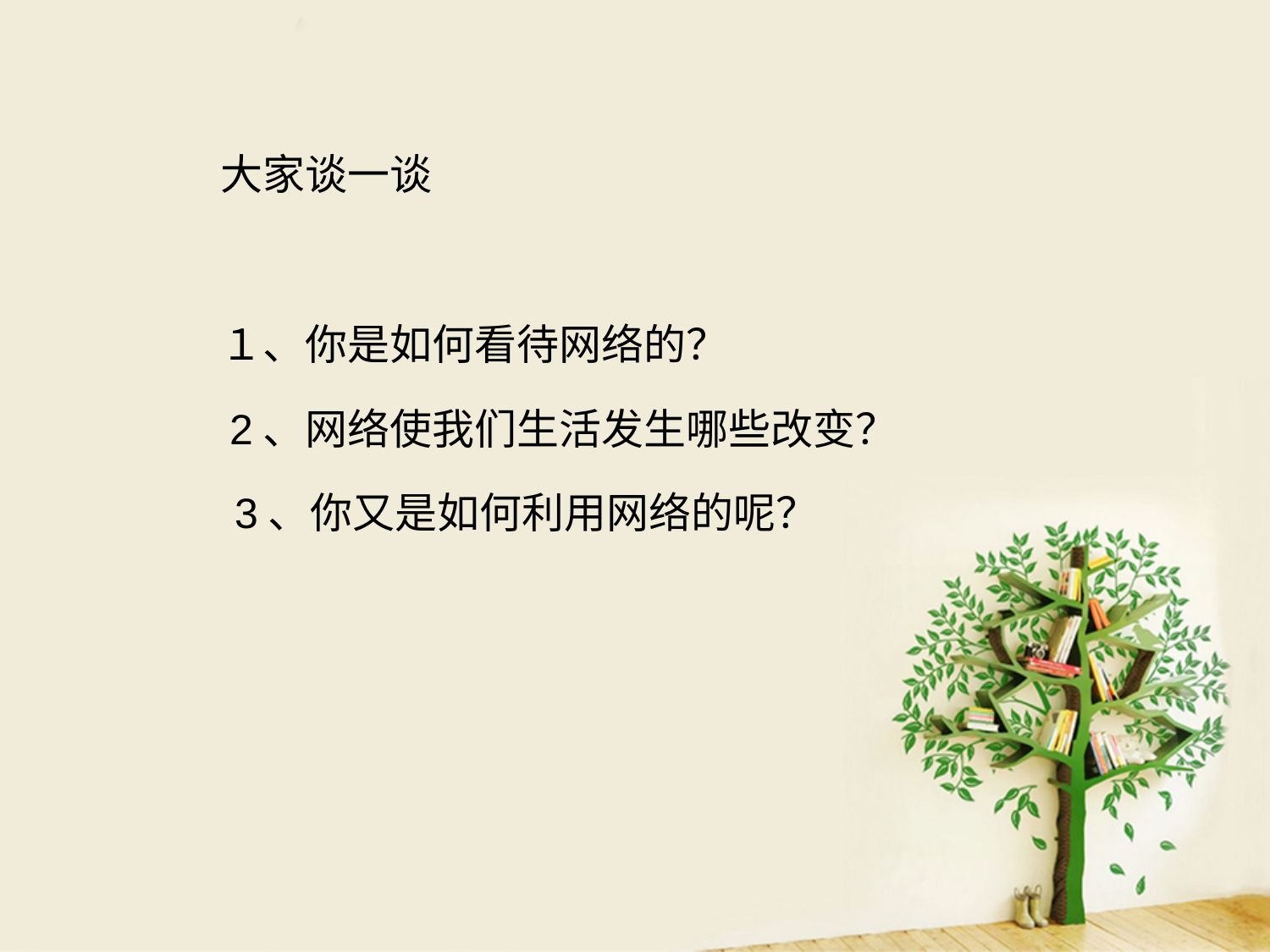

大家谈一谈

   １、你是如何看待网络的？
    2、网络使我们生活发生哪些改变？
　3、你又是如何利用网络的呢？